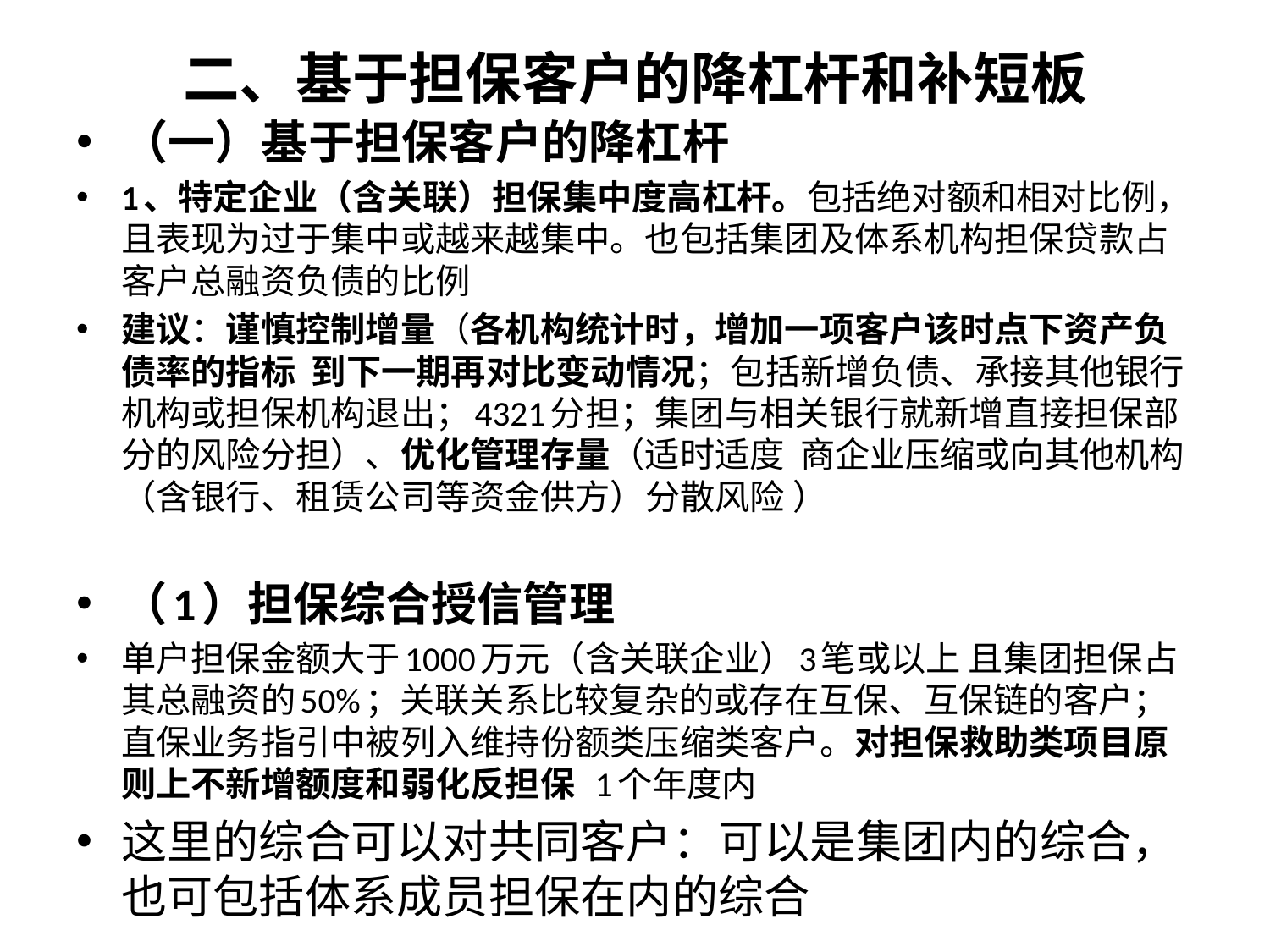

# 二、基于担保客户的降杠杆和补短板
（一）基于担保客户的降杠杆
1、特定企业（含关联）担保集中度高杠杆。包括绝对额和相对比例，且表现为过于集中或越来越集中。也包括集团及体系机构担保贷款占客户总融资负债的比例
建议：谨慎控制增量（各机构统计时，增加一项客户该时点下资产负债率的指标  到下一期再对比变动情况；包括新增负债、承接其他银行机构或担保机构退出；4321分担；集团与相关银行就新增直接担保部分的风险分担）、优化管理存量（适时适度  商企业压缩或向其他机构（含银行、租赁公司等资金供方）分散风险 ）

（1）担保综合授信管理
单户担保金额大于1000万元（含关联企业）3笔或以上 且集团担保占其总融资的50%；关联关系比较复杂的或存在互保、互保链的客户；直保业务指引中被列入维持份额类压缩类客户。对担保救助类项目原则上不新增额度和弱化反担保  1个年度内
这里的综合可以对共同客户：可以是集团内的综合，也可包括体系成员担保在内的综合